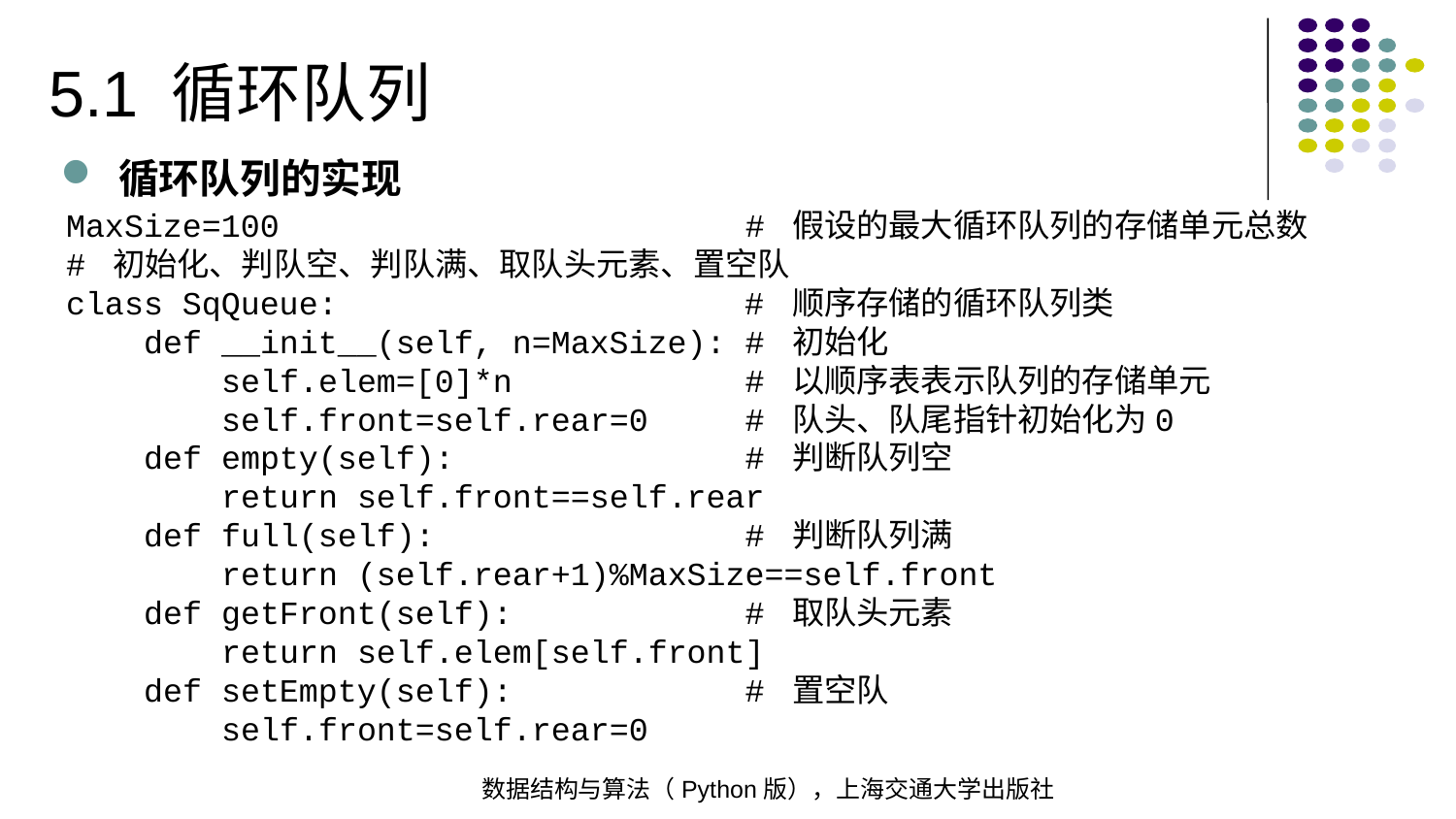

5.1 循环队列
循环队列的实现
MaxSize=100                        # 假设的最大循环队列的存储单元总数
# 初始化、判队空、判队满、取队头元素、置空队
class SqQueue:                     # 顺序存储的循环队列类
    def __init__(self, n=MaxSize): # 初始化
        self.elem=[0]*n            # 以顺序表表示队列的存储单元
        self.front=self.rear=0     # 队头、队尾指针初始化为0
    def empty(self):               # 判断队列空
        return self.front==self.rear
    def full(self):                # 判断队列满
        return (self.rear+1)%MaxSize==self.front
    def getFront(self):            # 取队头元素
        return self.elem[self.front]
    def setEmpty(self):            # 置空队
        self.front=self.rear=0